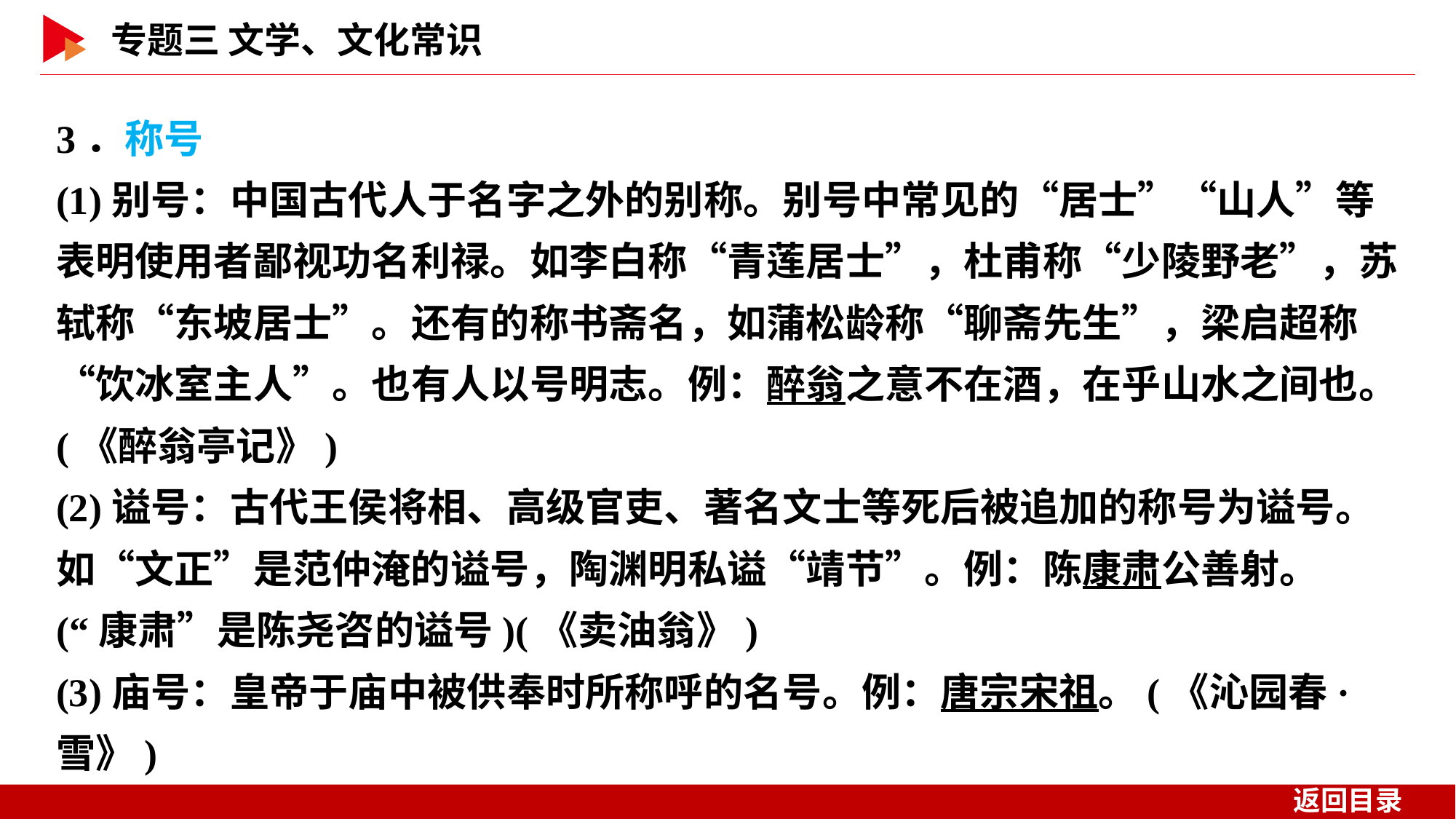

3．称号
(1)别号：中国古代人于名字之外的别称。别号中常见的“居士”“山人”等表明使用者鄙视功名利禄。如李白称“青莲居士”，杜甫称“少陵野老”，苏轼称“东坡居士”。还有的称书斋名，如蒲松龄称“聊斋先生”，梁启超称“饮冰室主人”。也有人以号明志。例：醉翁之意不在酒，在乎山水之间也。(《醉翁亭记》)
(2)谥号：古代王侯将相、高级官吏、著名文士等死后被追加的称号为谥号。如“文正”是范仲淹的谥号，陶渊明私谥“靖节”。例：陈康肃公善射。(“康肃”是陈尧咨的谥号)(《卖油翁》)
(3)庙号：皇帝于庙中被供奉时所称呼的名号。例：唐宗宋祖。(《沁园春·雪》)